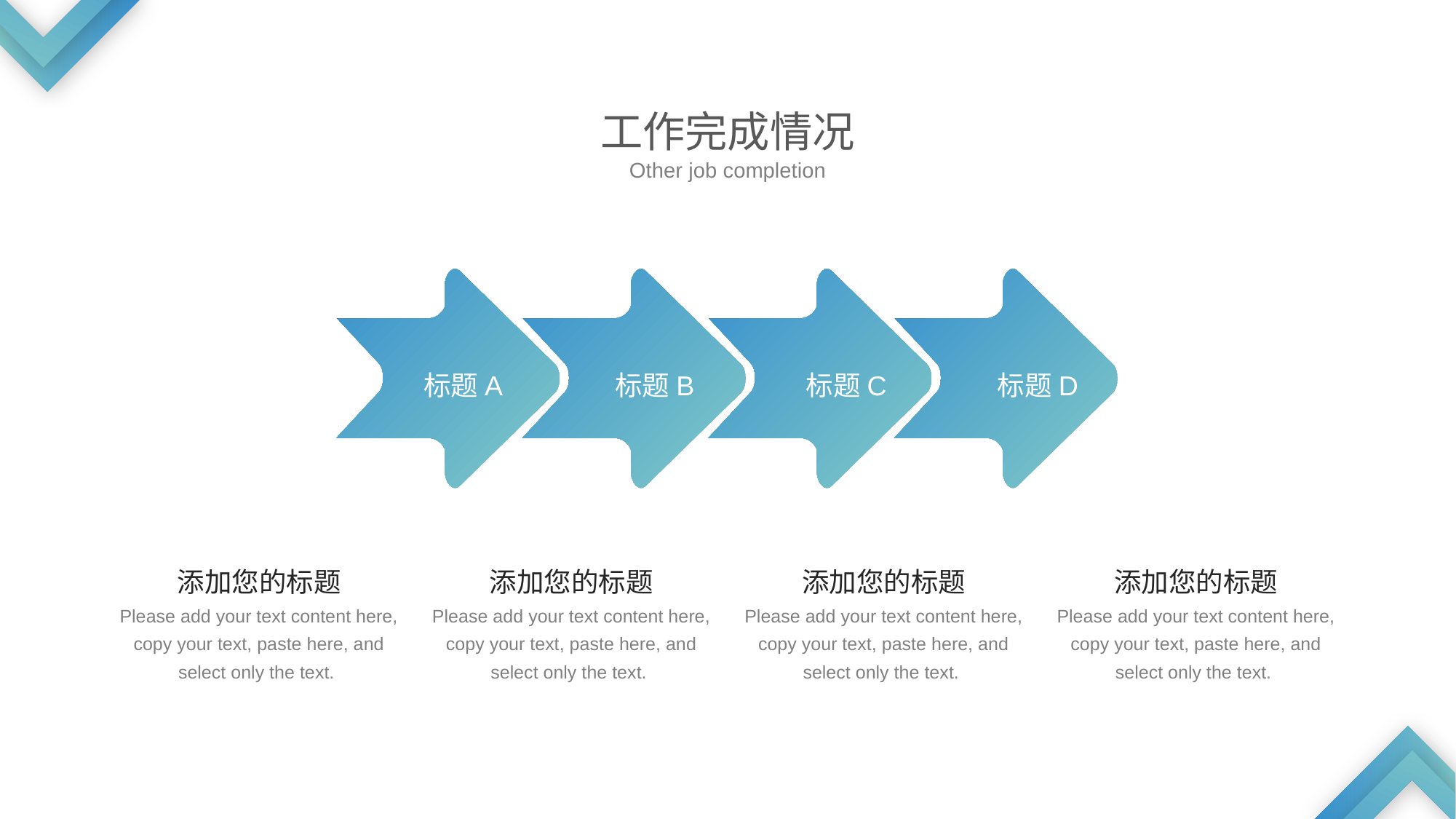

工作完成情况
Other job completion

标题D

标题A

标题B

标题C
添加您的标题
Please add your text content here, copy your text, paste here, and select only the text.
添加您的标题
Please add your text content here, copy your text, paste here, and select only the text.
添加您的标题
Please add your text content here, copy your text, paste here, and select only the text.
添加您的标题
Please add your text content here, copy your text, paste here, and select only the text.